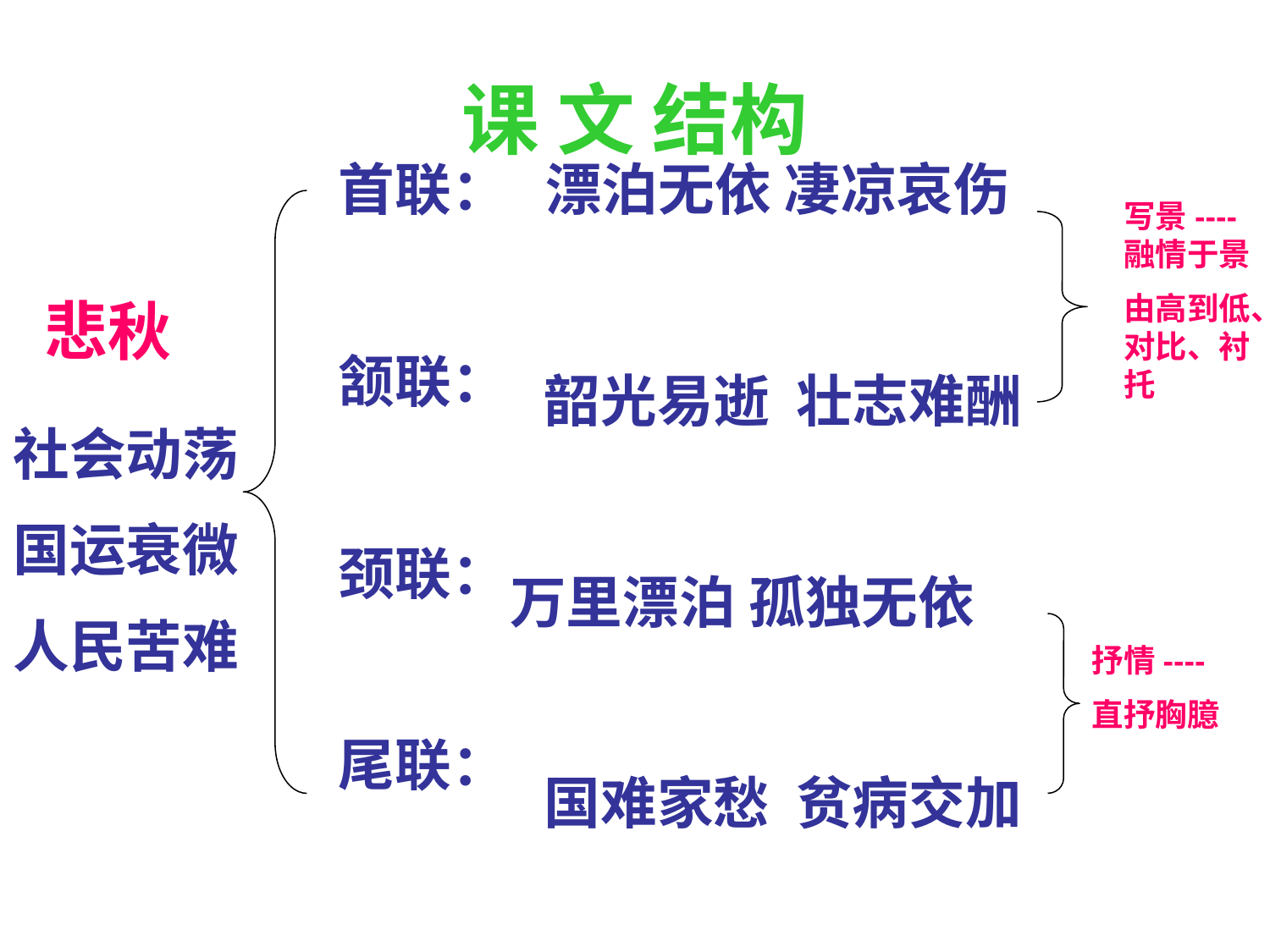

# 课 文 结构
首联：

颔联：

颈联：

尾联：
漂泊无依 凄凉哀伤

写景----融情于景
由高到低、对比、衬托

悲秋

韶光易逝  壮志难酬
社会动荡
国运衰微
人民苦难
万里漂泊 孤独无依

抒情----
直抒胸臆

国难家愁  贫病交加